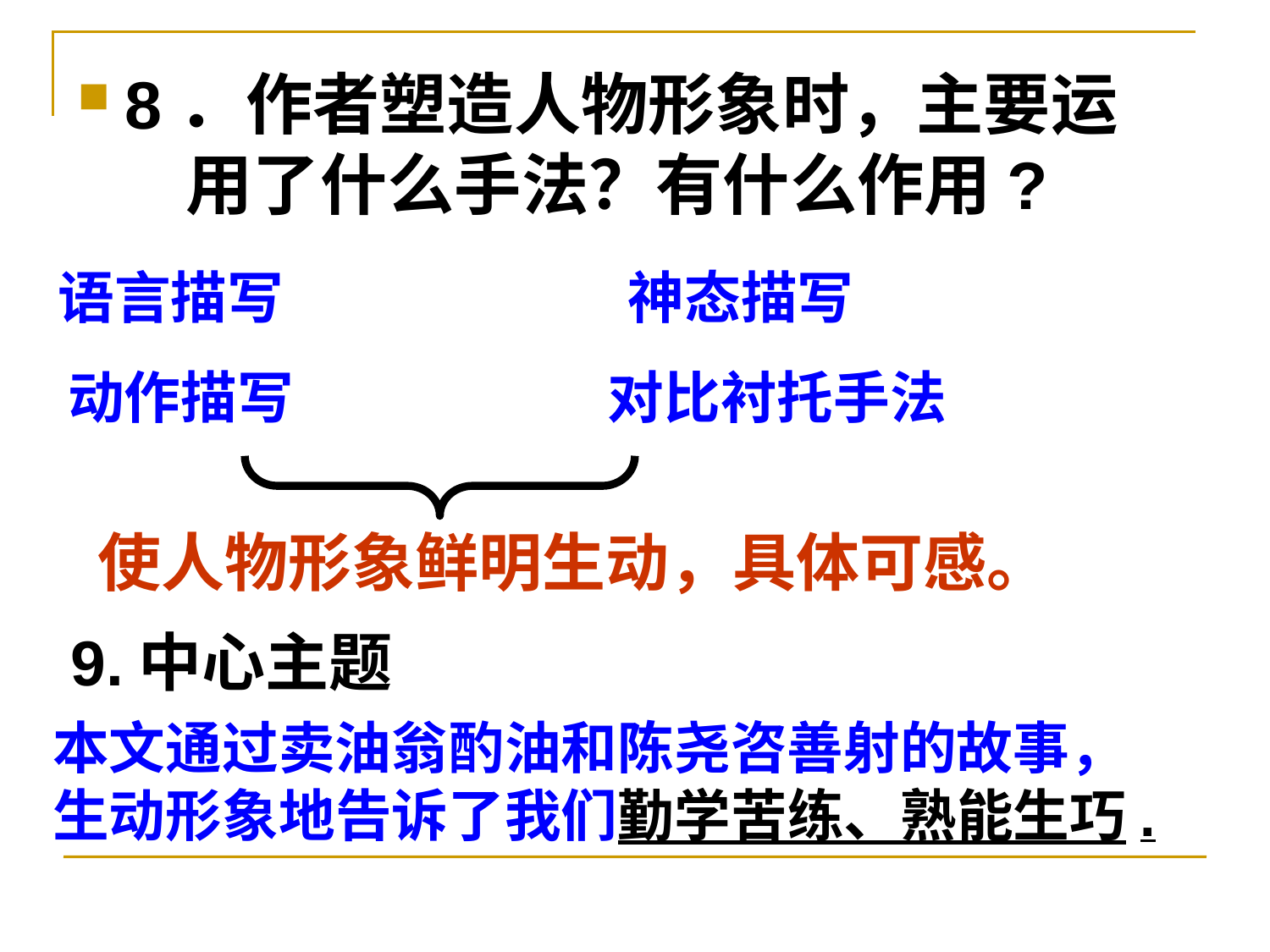

8．作者塑造人物形象时，主要运     用了什么手法？有什么作用?
语言描写
神态描写

动作描写
对比衬托手法
使人物形象鲜明生动，具体可感。
9.中心主题
本文通过卖油翁酌油和陈尧咨善射的故事，
生动形象地告诉了我们勤学苦练、熟能生巧.